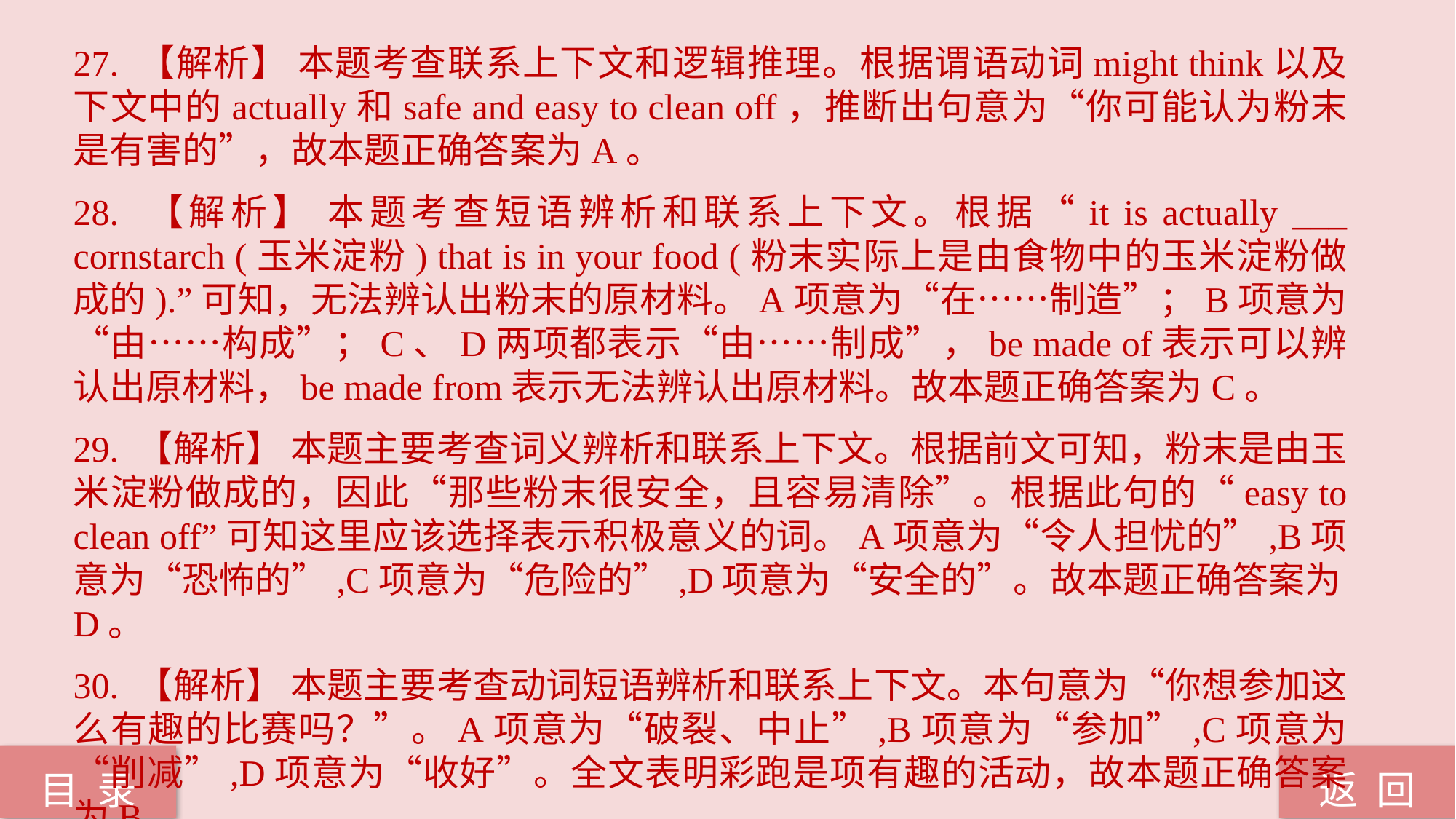

27. 【解析】 本题考查联系上下文和逻辑推理。根据谓语动词might think以及下文中的actually和safe and easy to clean off，推断出句意为“你可能认为粉末是有害的”，故本题正确答案为A。
28. 【解析】 本题考查短语辨析和联系上下文。根据“it is actually ___ cornstarch (玉米淀粉) that is in your food (粉末实际上是由食物中的玉米淀粉做成的).”可知，无法辨认出粉末的原材料。A项意为“在……制造”；B项意为“由……构成”；C、D两项都表示“由……制成”，be made of表示可以辨认出原材料，be made from表示无法辨认出原材料。故本题正确答案为C。
29. 【解析】 本题主要考查词义辨析和联系上下文。根据前文可知，粉末是由玉米淀粉做成的，因此“那些粉末很安全，且容易清除”。根据此句的“easy to clean off”可知这里应该选择表示积极意义的词。A项意为“令人担忧的”,B项意为“恐怖的”,C项意为“危险的”,D项意为“安全的”。故本题正确答案为D。
30. 【解析】 本题主要考查动词短语辨析和联系上下文。本句意为“你想参加这么有趣的比赛吗？”。A项意为“破裂、中止”,B项意为“参加”,C项意为“削减”,D项意为“收好”。全文表明彩跑是项有趣的活动，故本题正确答案为B。
返  回